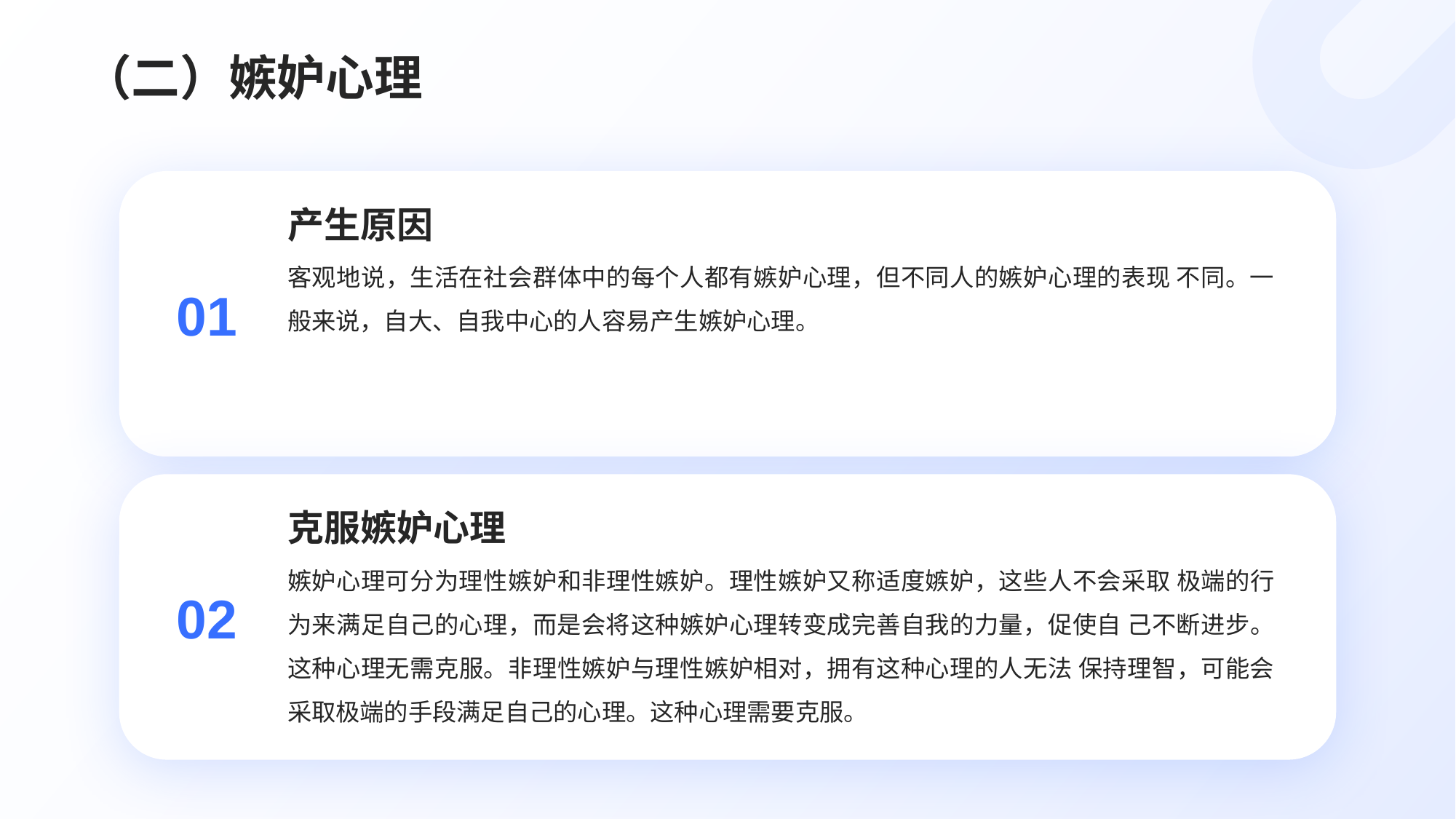

# （二）嫉妒心理

产生原因
客观地说，生活在社会群体中的每个人都有嫉妒心理，但不同人的嫉妒心理的表现 不同。一般来说，自大、自我中心的人容易产生嫉妒心理。
01

克服嫉妒心理
嫉妒心理可分为理性嫉妒和非理性嫉妒。理性嫉妒又称适度嫉妒，这些人不会采取 极端的行为来满足自己的心理，而是会将这种嫉妒心理转变成完善自我的力量，促使自 己不断进步。这种心理无需克服。非理性嫉妒与理性嫉妒相对，拥有这种心理的人无法 保持理智，可能会采取极端的手段满足自己的心理。这种心理需要克服。
02